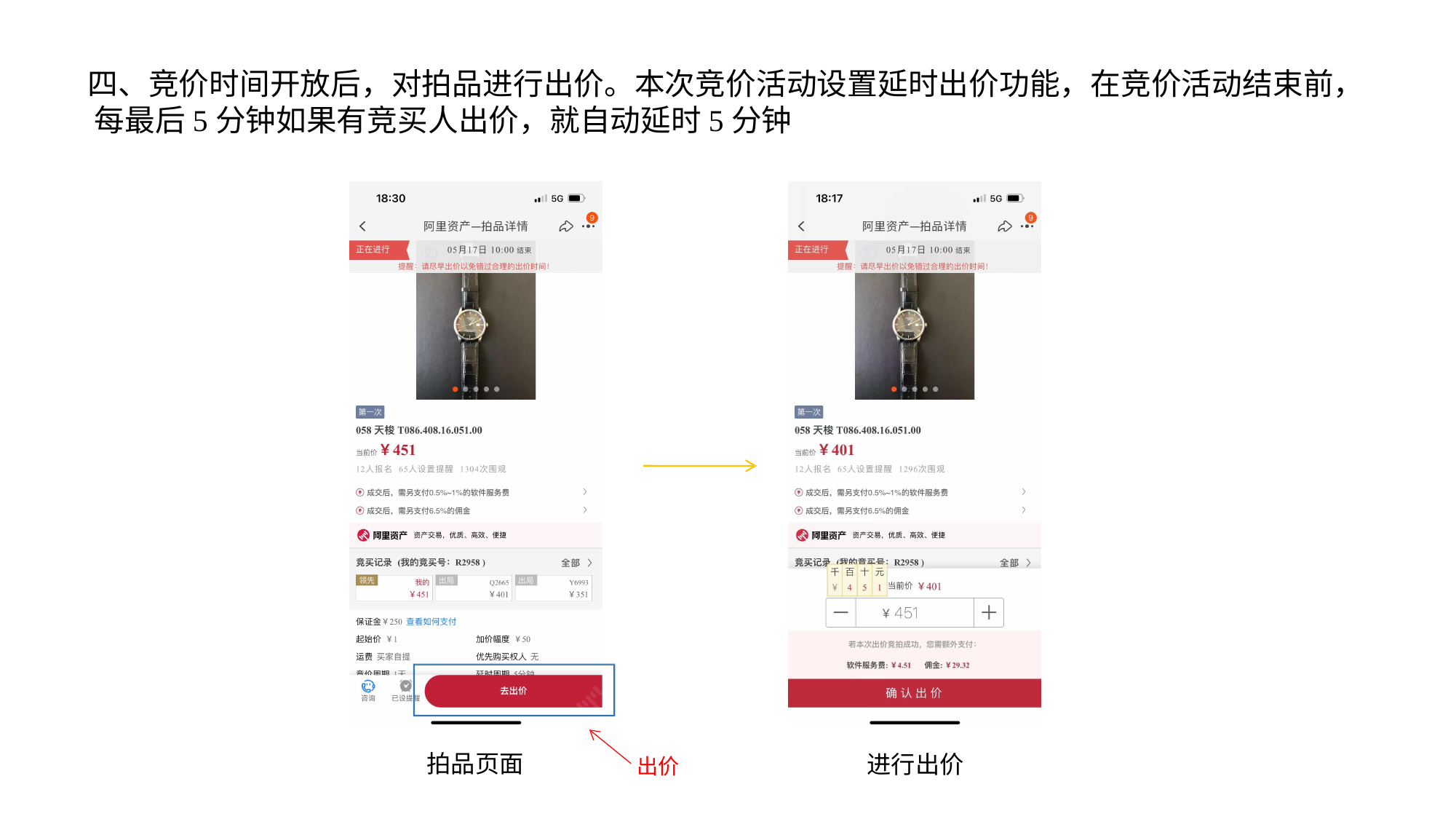

# 四、竞价时间开放后，对拍品进行出价。本次竞价活动设置延时出价功能，在竞价活动结束前， 每最后5分钟如果有竞买人出价，就自动延时5分钟

拍品页面
进行出价
出价